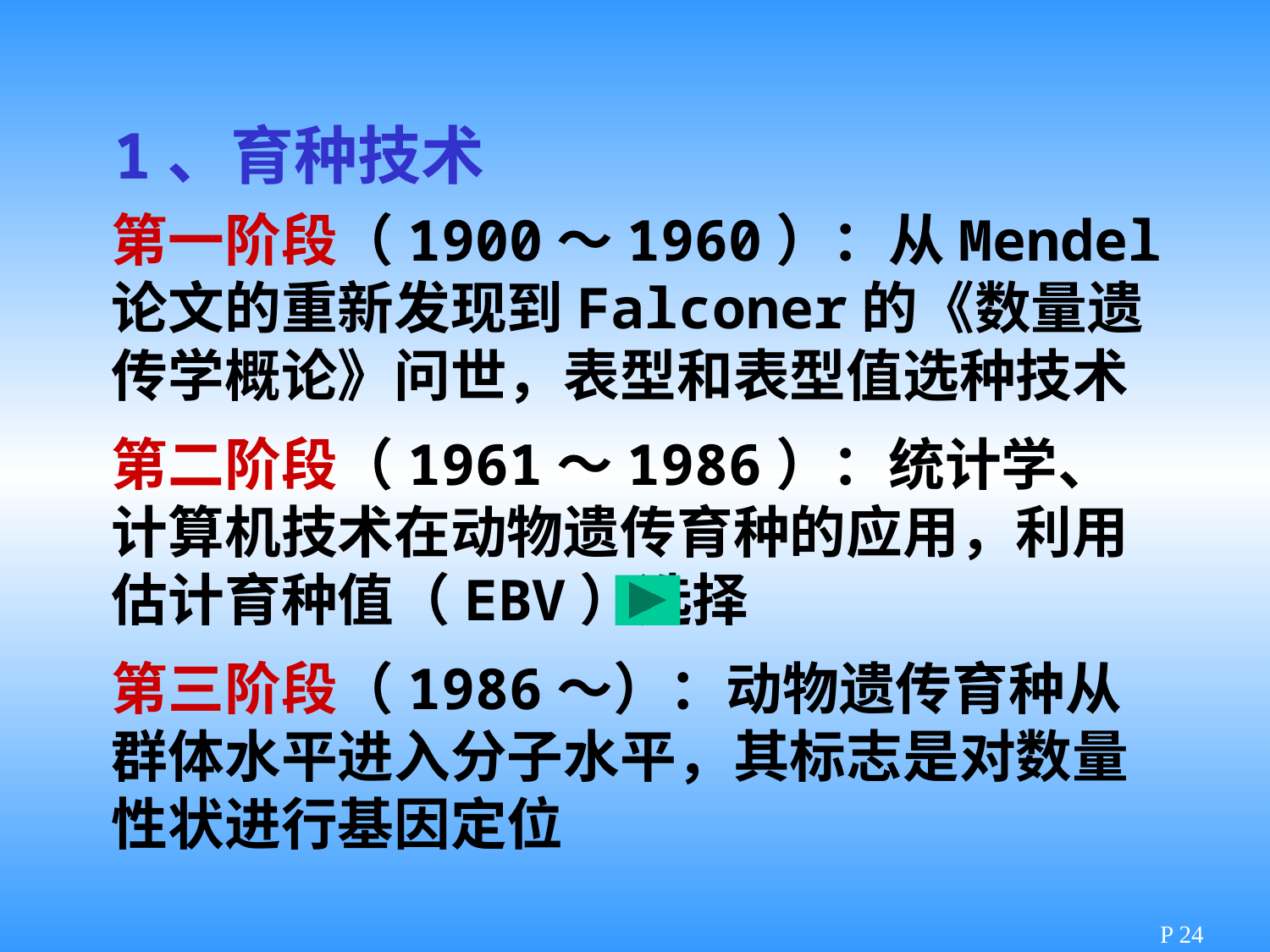

1、育种技术
第一阶段（1900～1960）：从Mendel论文的重新发现到Falconer的《数量遗传学概论》问世，表型和表型值选种技术
第二阶段（1961～1986）：统计学、计算机技术在动物遗传育种的应用，利用估计育种值（EBV）选择
第三阶段（1986～）：动物遗传育种从群体水平进入分子水平，其标志是对数量性状进行基因定位

P 24